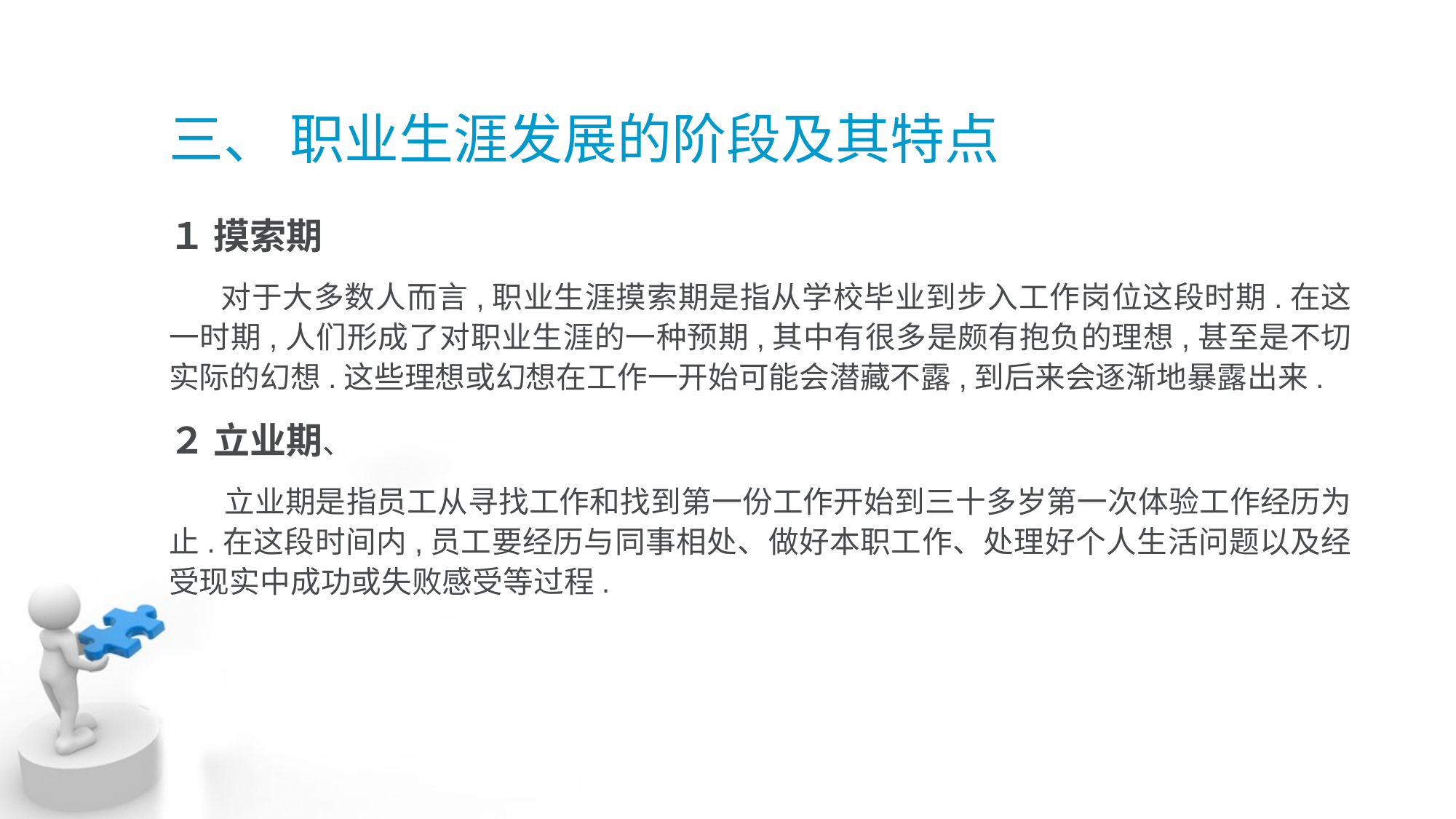

# 三、 职业生涯发展的阶段及其特点
１ 摸索期
      对于大多数人而言,职业生涯摸索期是指从学校毕业到步入工作岗位这段时期.在这 一时期,人们形成了对职业生涯的一种预期,其中有很多是颇有抱负的理想,甚至是不切 实际的幻想.这些理想或幻想在工作一开始可能会潜藏不露,到后来会逐渐地暴露出来.
２ 立业期、
       立业期是指员工从寻找工作和找到第一份工作开始到三十多岁第一次体验工作经历为止.在这段时间内,员工要经历与同事相处、做好本职工作、处理好个人生活问题以及经 受现实中成功或失败感受等过程.